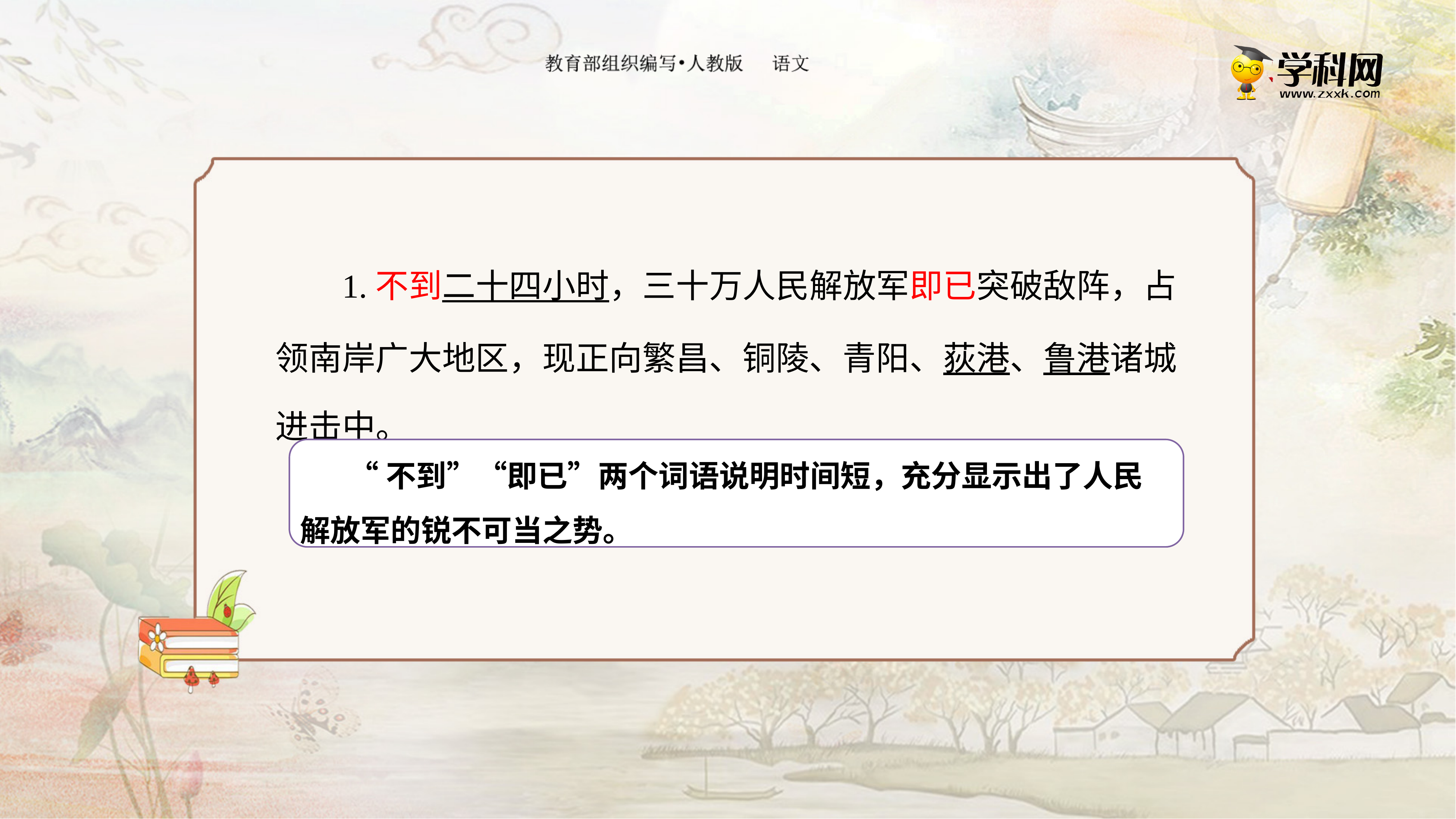

1.不到二十四小时，三十万人民解放军即已突破敌阵，占领南岸广大地区，现正向繁昌、铜陵、青阳、荻港、鲁港诸城进击中。
       “不到”“即已”两个词语说明时间短，充分显示出了人民解放军的锐不可当之势。